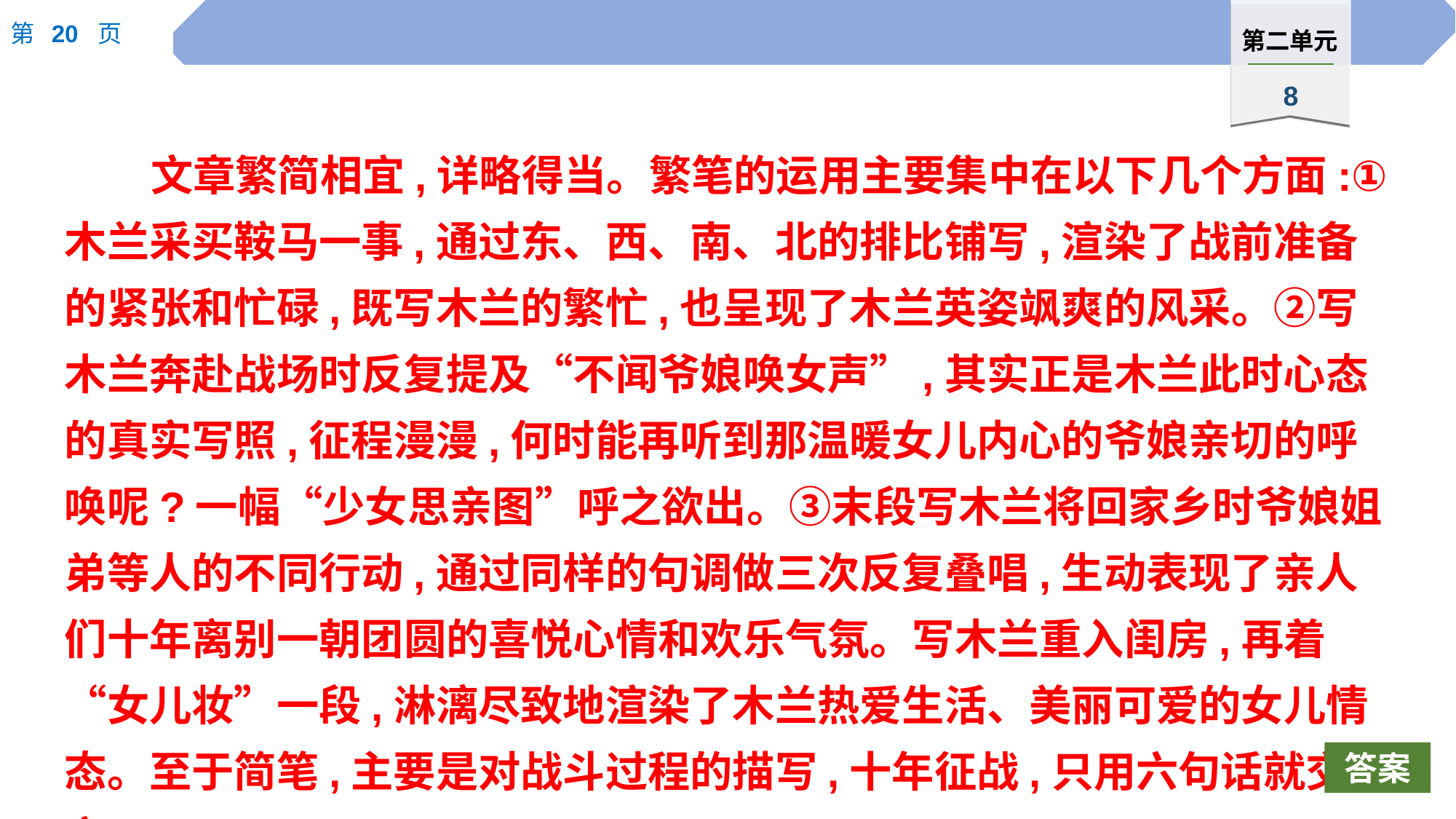

文章繁简相宜,详略得当。繁笔的运用主要集中在以下几个方面:①木兰采买鞍马一事,通过东、西、南、北的排比铺写,渲染了战前准备的紧张和忙碌,既写木兰的繁忙,也呈现了木兰英姿飒爽的风采。②写木兰奔赴战场时反复提及“不闻爷娘唤女声”,其实正是木兰此时心态的真实写照,征程漫漫,何时能再听到那温暖女儿内心的爷娘亲切的呼唤呢?一幅“少女思亲图”呼之欲出。③末段写木兰将回家乡时爷娘姐弟等人的不同行动,通过同样的句调做三次反复叠唱,生动表现了亲人们十年离别一朝团圆的喜悦心情和欢乐气氛。写木兰重入闺房,再着“女儿妆”一段,淋漓尽致地渲染了木兰热爱生活、美丽可爱的女儿情态。至于简笔,主要是对战斗过程的描写,十年征战,只用六句话就交代完了。
答案